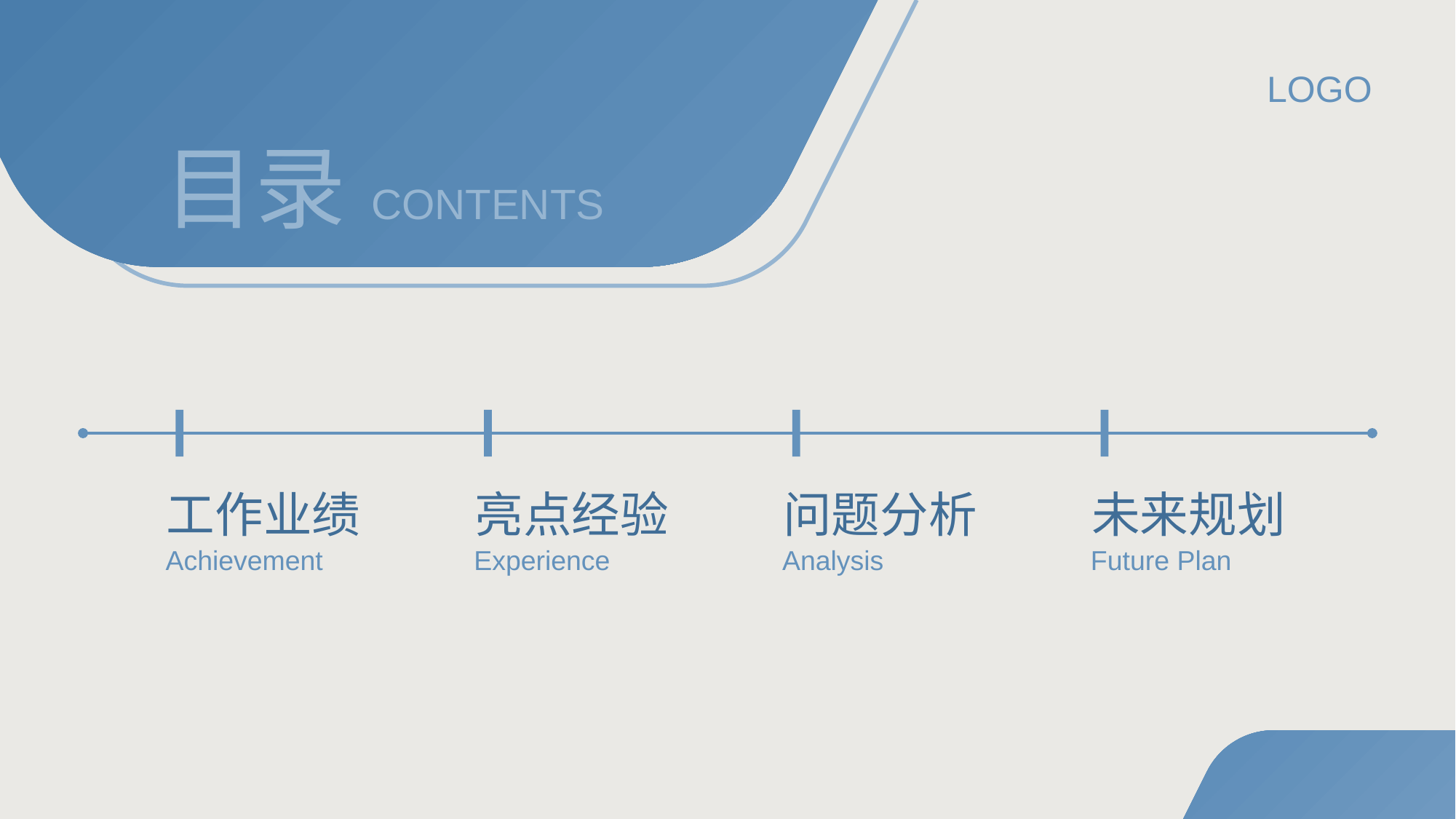

LOGO
目录
CONTENTS

工作业绩
亮点经验
问题分析
未来规划
Achievement
Experience
Analysis
Future Plan